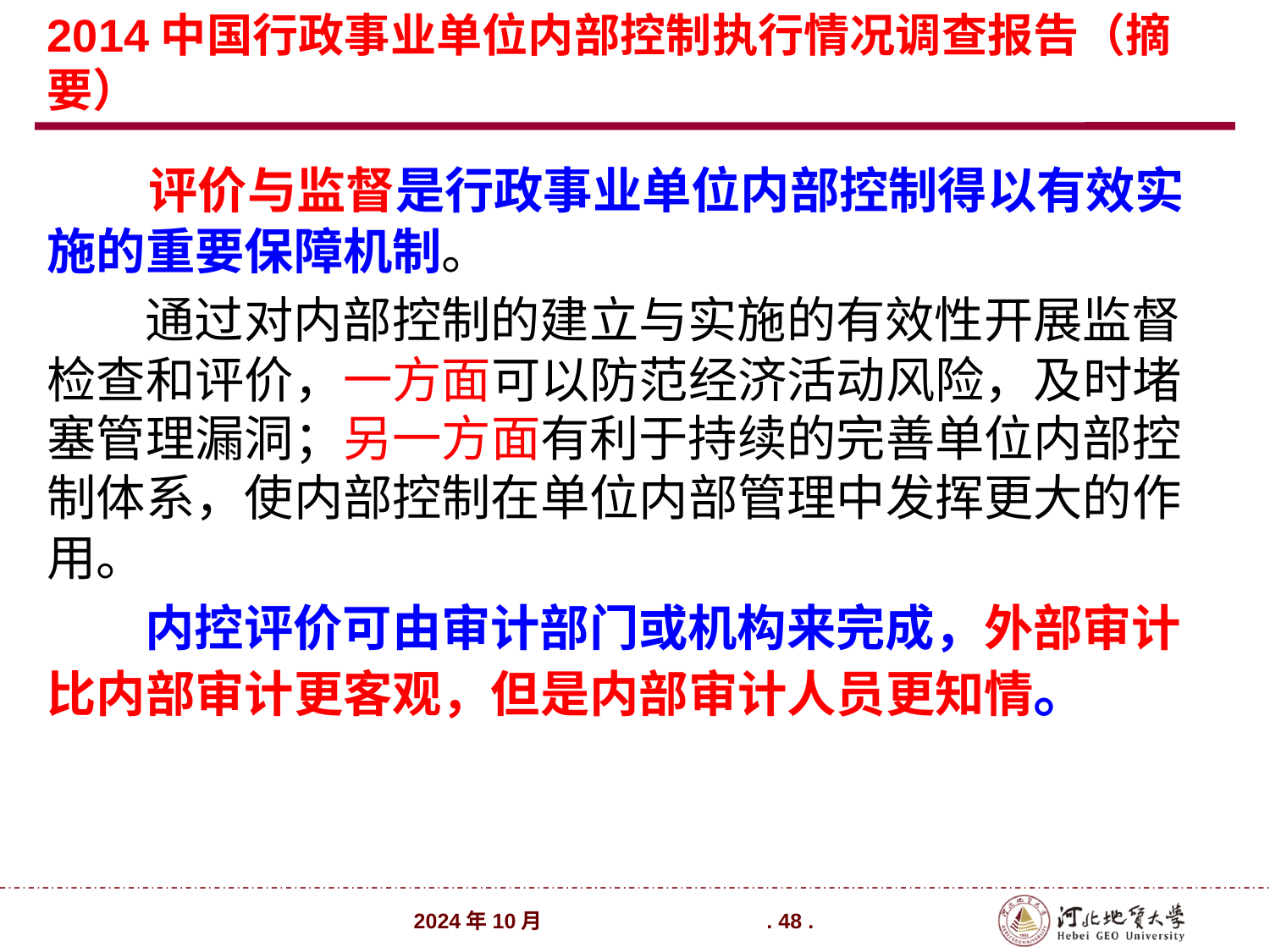

# 2014中国行政事业单位内部控制执行情况调查报告（摘要）
 评价与监督是行政事业单位内部控制得以有效实施的重要保障机制。
 通过对内部控制的建立与实施的有效性开展监督检查和评价，一方面可以防范经济活动风险，及时堵塞管理漏洞；另一方面有利于持续的完善单位内部控制体系，使内部控制在单位内部管理中发挥更大的作用。
 内控评价可由审计部门或机构来完成，外部审计比内部审计更客观，但是内部审计人员更知情。
2024年10月                                             . 48 .